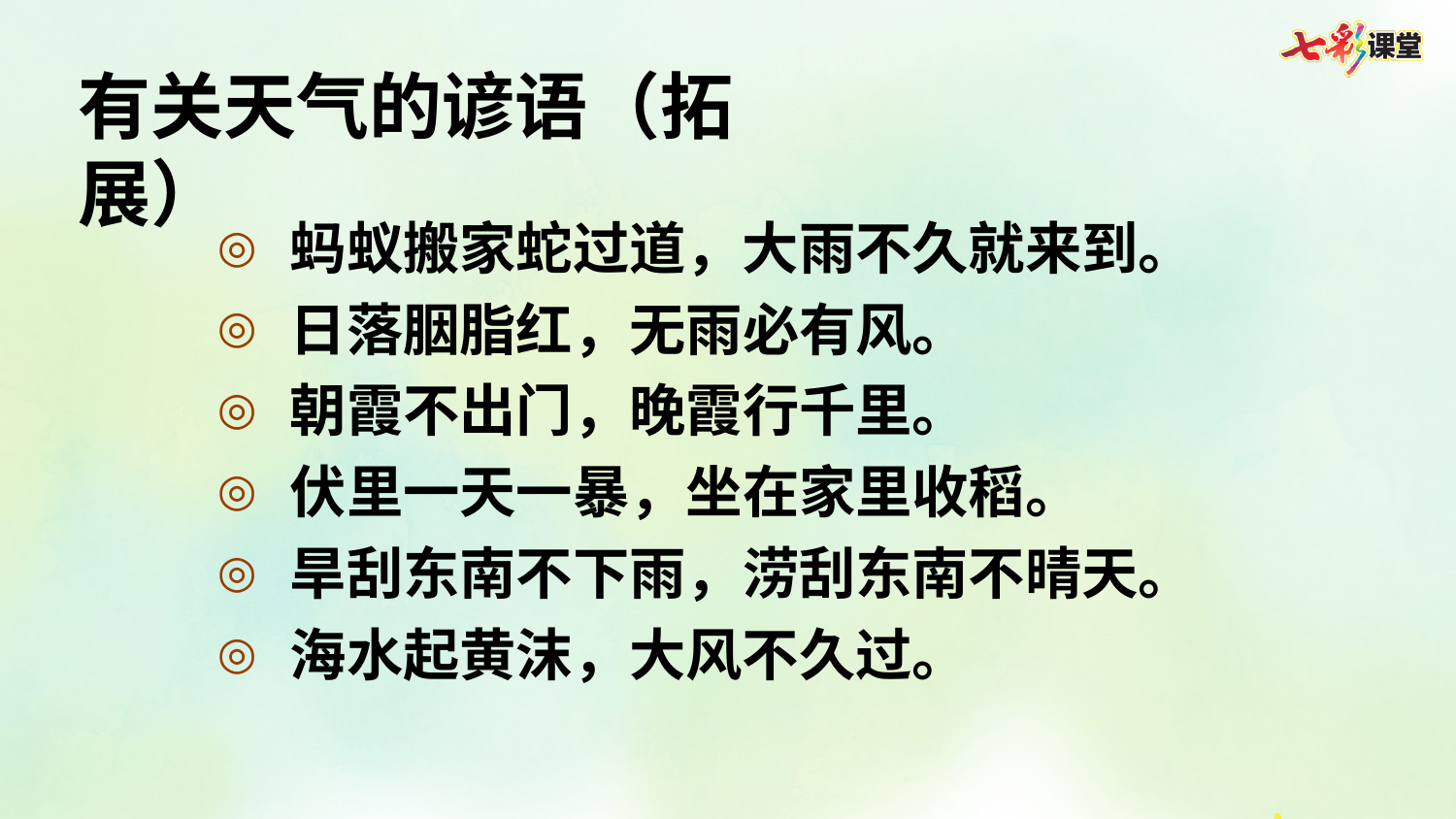

有关天气的谚语（拓展）
蚂蚁搬家蛇过道，大雨不久就来到。
日落胭脂红，无雨必有风。
朝霞不出门，晚霞行千里。
伏里一天一暴，坐在家里收稻。
旱刮东南不下雨，涝刮东南不晴天。
海水起黄沫，大风不久过。